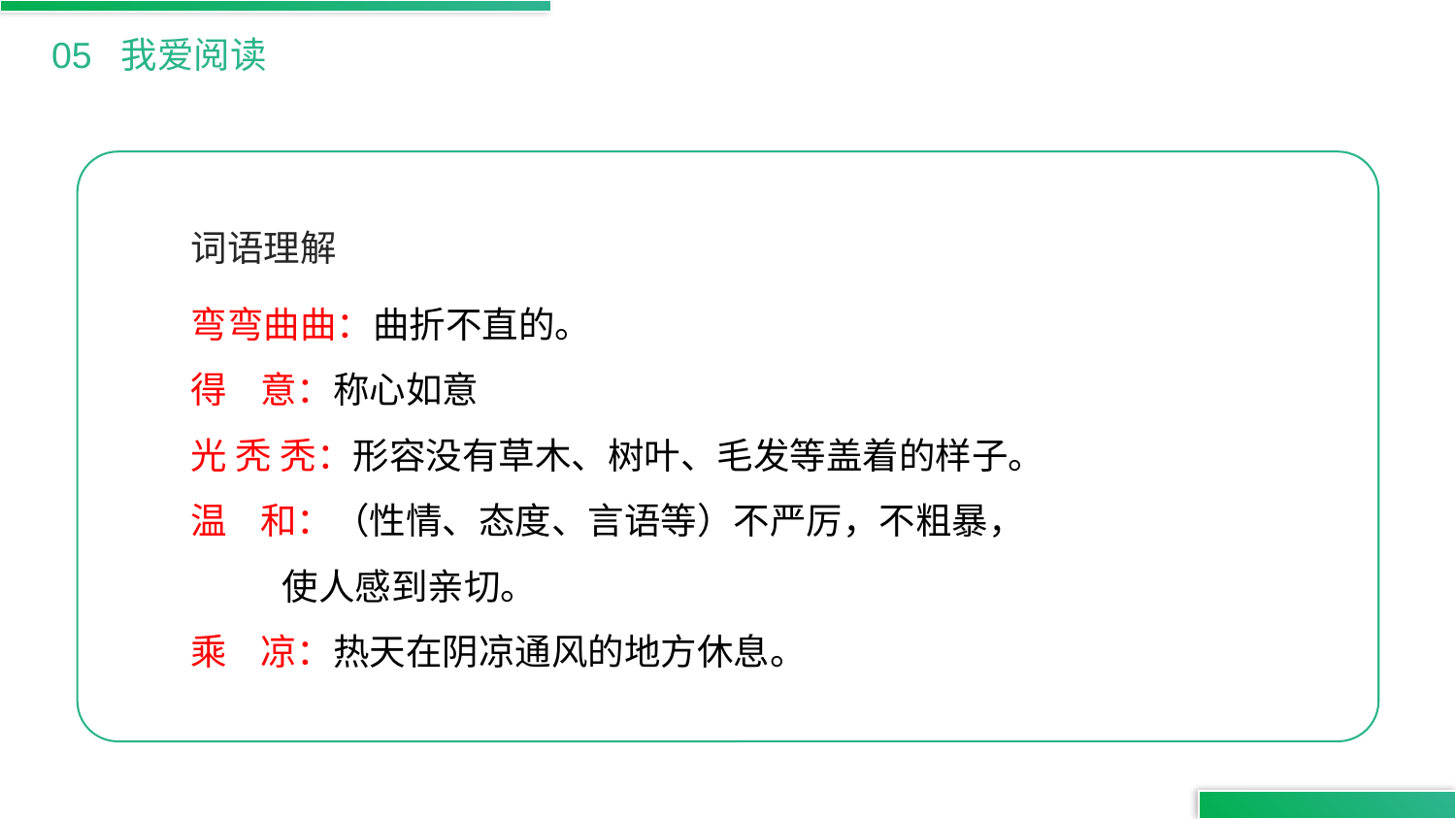

05  我爱阅读
词语理解
弯弯曲曲：曲折不直的。
得    意：称心如意；感到非常满意。
光 秃 秃：形容没有草木、树叶、毛发等盖着的样子。
温    和：（性情、态度、言语等）不严厉，不粗暴，
          使人感到亲切。
乘    凉：热天在阴凉通风的地方休息。